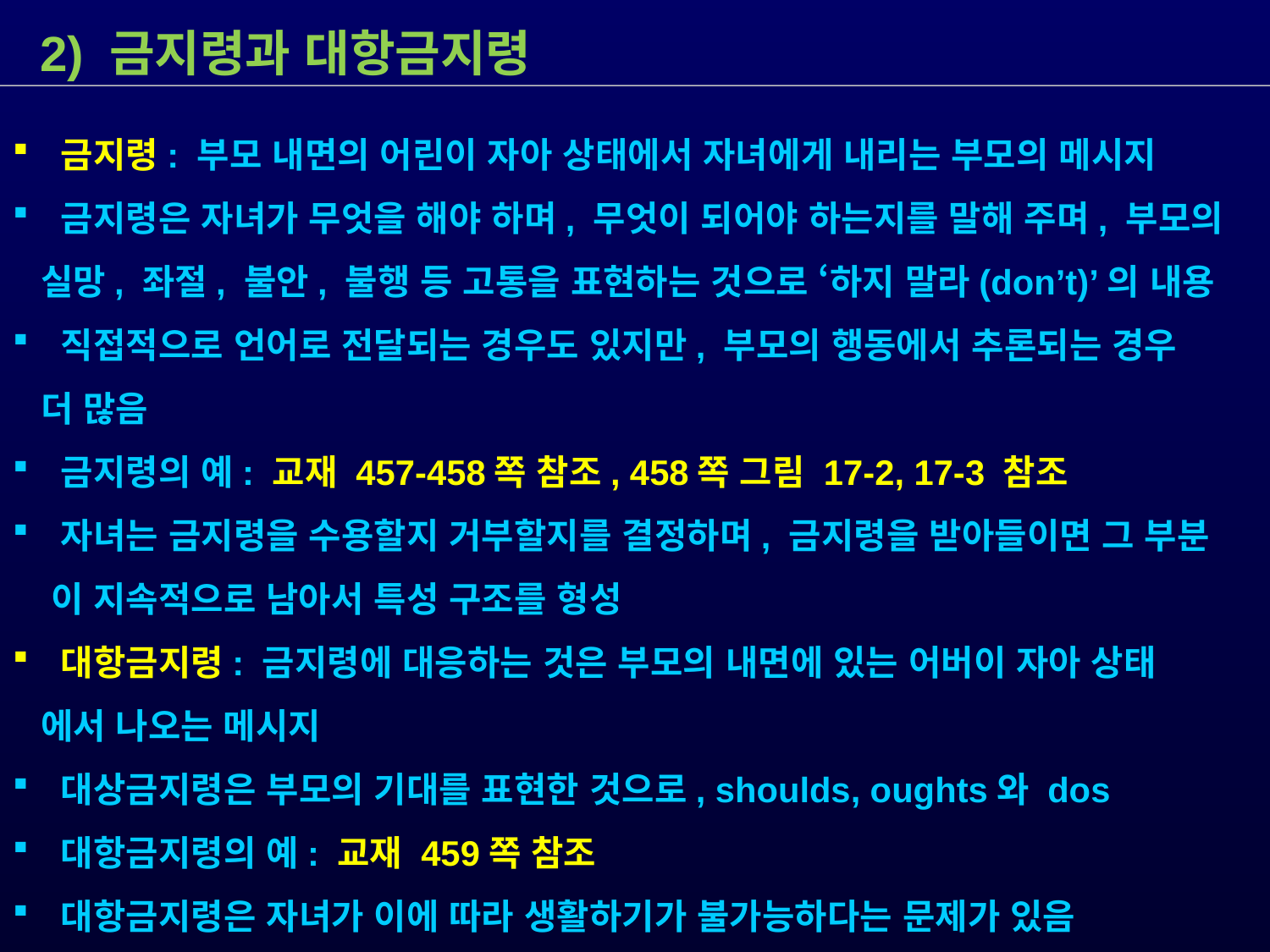

2) 금지령과 대항금지령

 금지령: 부모 내면의 어린이 자아 상태에서 자녀에게 내리는 부모의 메시지
 금지령은 자녀가 무엇을 해야 하며, 무엇이 되어야 하는지를 말해 주며, 부모의
  실망, 좌절, 불안, 불행 등 고통을 표현하는 것으로 ‘하지 말라(don’t)’의 내용
 직접적으로 언어로 전달되는 경우도 있지만, 부모의 행동에서 추론되는 경우
  더 많음
 금지령의 예: 교재 457-458쪽 참조, 458쪽 그림 17-2, 17-3 참조
 자녀는 금지령을 수용할지 거부할지를 결정하며, 금지령을 받아들이면 그 부분
   이 지속적으로 남아서 특성 구조를 형성
 대항금지령: 금지령에 대응하는 것은 부모의 내면에 있는 어버이 자아 상태
  에서 나오는 메시지
 대상금지령은 부모의 기대를 표현한 것으로, shoulds, oughts와 dos
 대항금지령의 예: 교재 459쪽 참조
 대항금지령은 자녀가 이에 따라 생활하기가 불가능하다는 문제가 있음